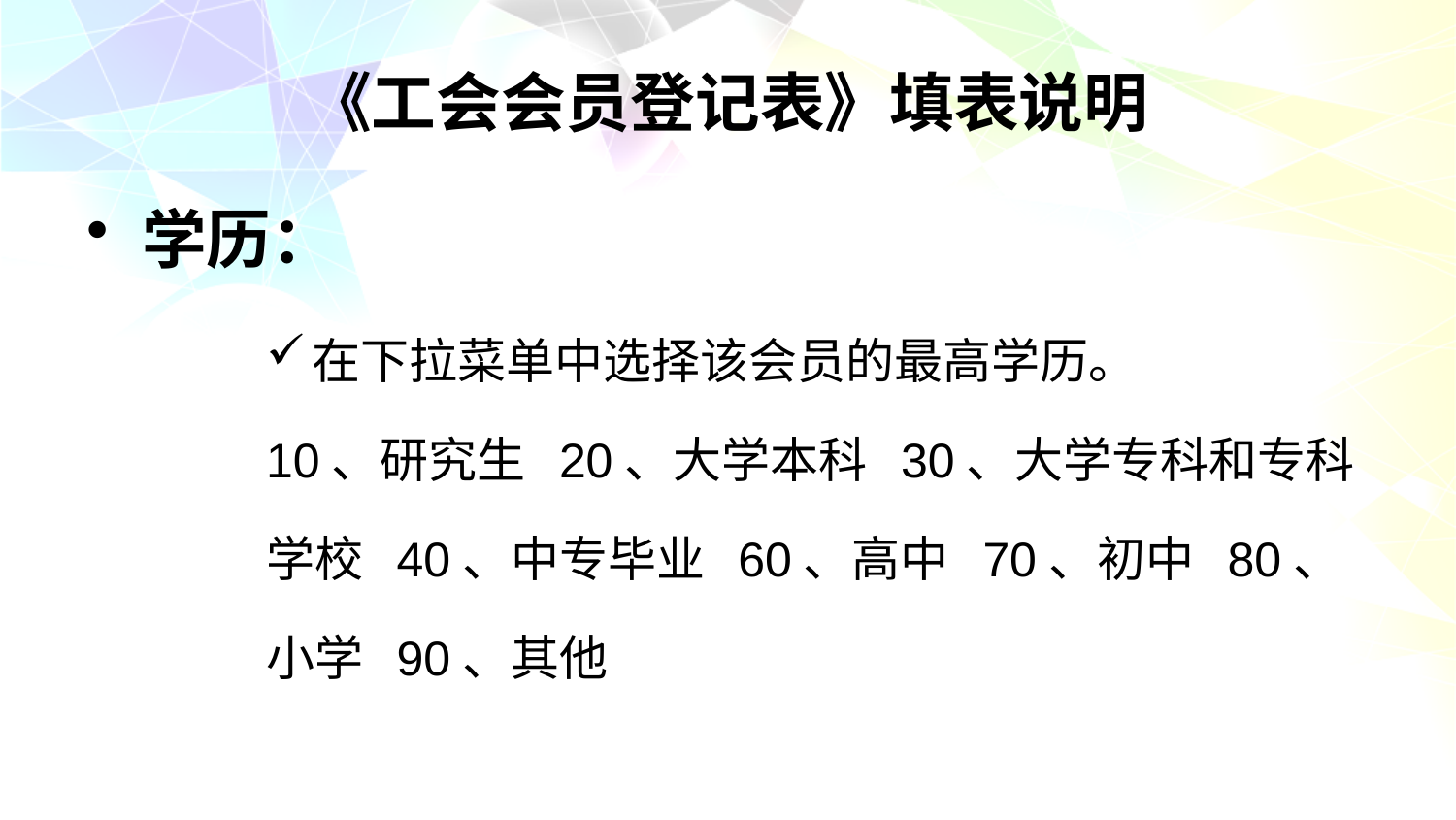

# 《工会会员登记表》填表说明
学历：
在下拉菜单中选择该会员的最高学历。
10、研究生  20、大学本科  30、大学专科和专科学校  40、中专毕业  60、高中  70、初中  80、小学  90、其他